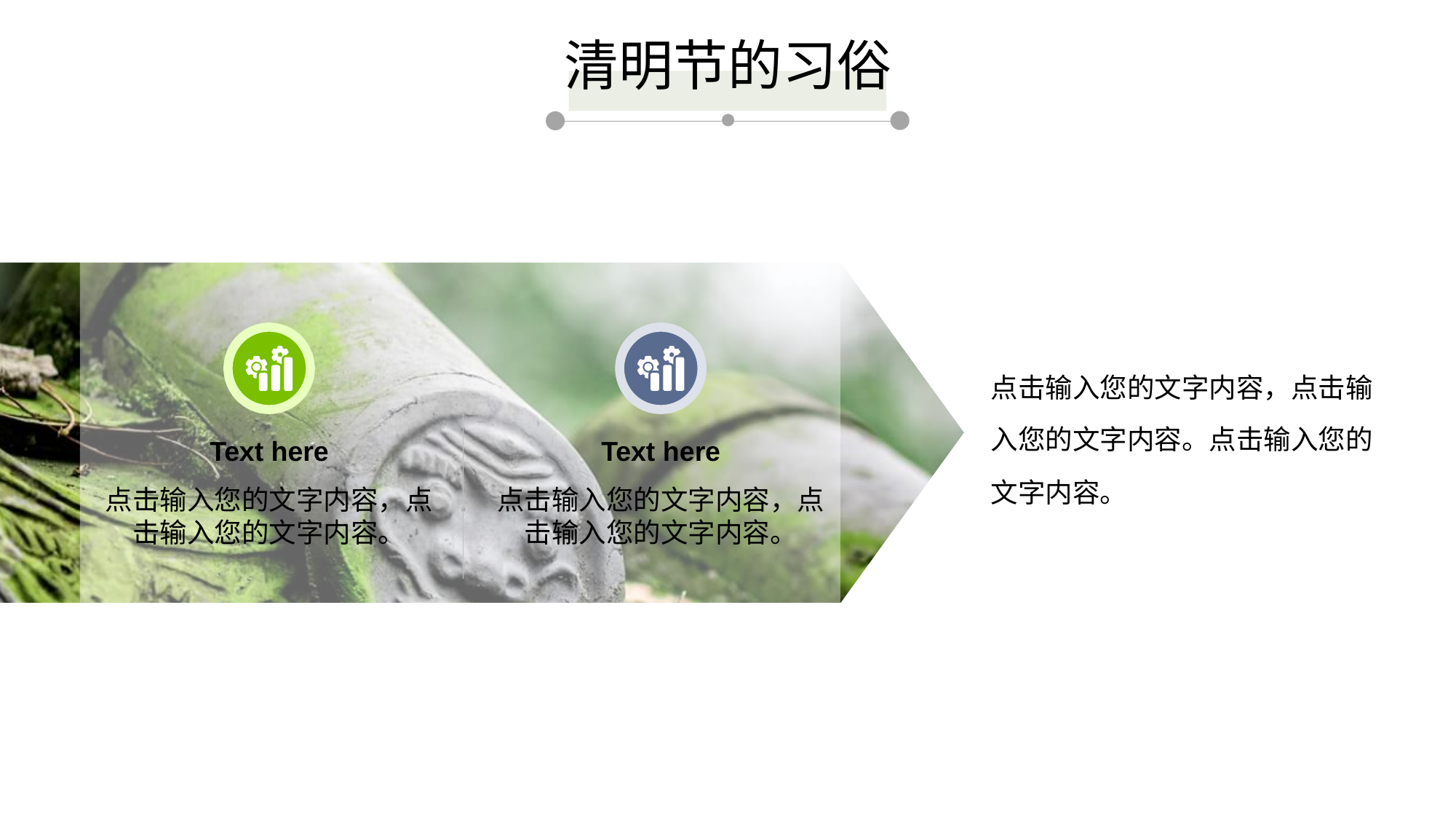

清明节的习俗

点击输入您的文字内容，点击输入您的文字内容。点击输入您的文字内容。
Text here
点击输入您的文字内容，点击输入您的文字内容。
Text here
点击输入您的文字内容，点击输入您的文字内容。